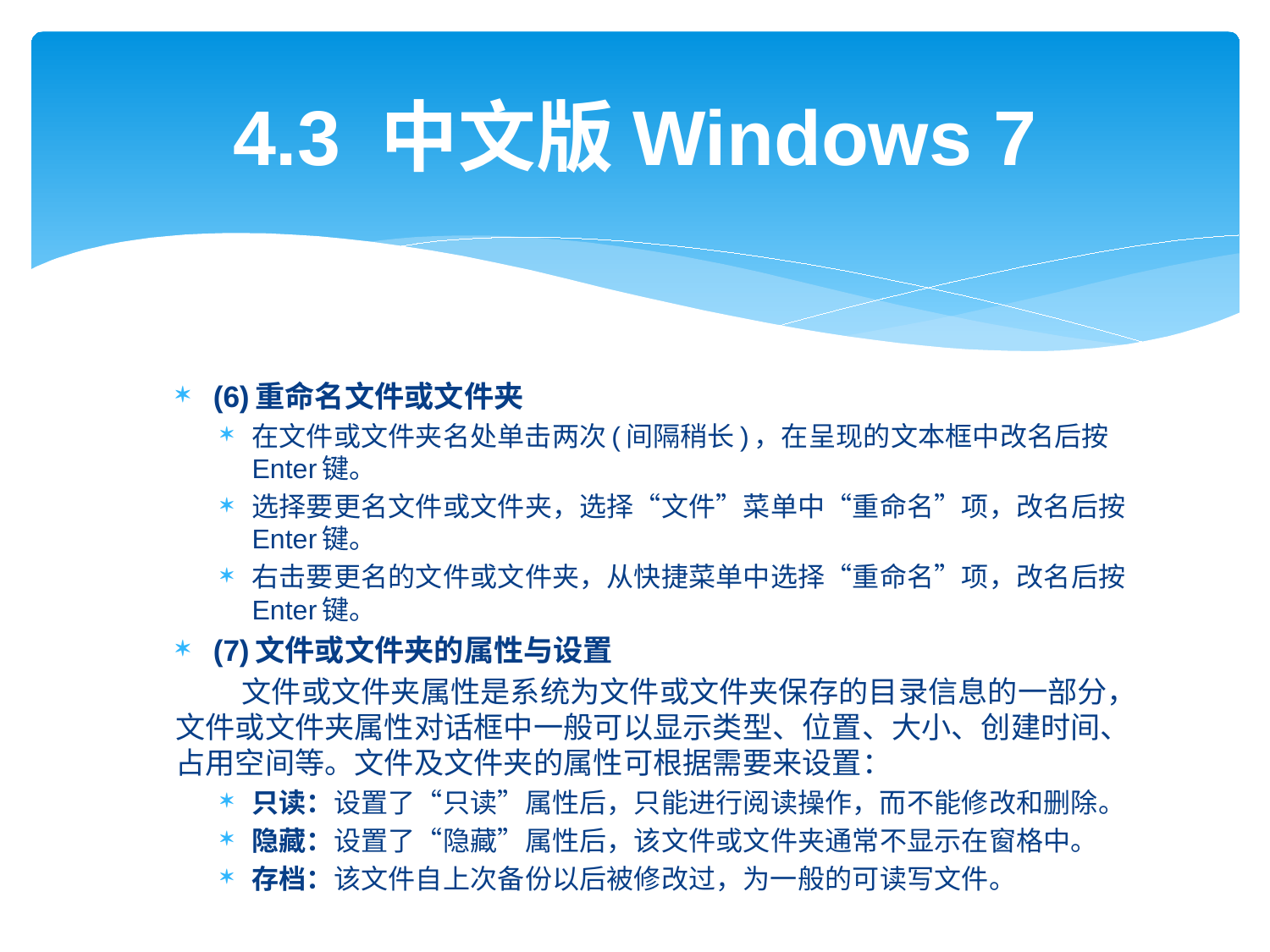

# 4.3 中文版Windows 7
(6)重命名文件或文件夹
在文件或文件夹名处单击两次(间隔稍长)，在呈现的文本框中改名后按Enter键。
选择要更名文件或文件夹，选择“文件”菜单中“重命名”项，改名后按Enter键。
右击要更名的文件或文件夹，从快捷菜单中选择“重命名”项，改名后按Enter键。
(7)文件或文件夹的属性与设置
         文件或文件夹属性是系统为文件或文件夹保存的目录信息的一部分，文件或文件夹属性对话框中一般可以显示类型、位置、大小、创建时间、占用空间等。文件及文件夹的属性可根据需要来设置：
只读：设置了“只读”属性后，只能进行阅读操作，而不能修改和删除。
隐藏：设置了“隐藏”属性后，该文件或文件夹通常不显示在窗格中。
存档：该文件自上次备份以后被修改过，为一般的可读写文件。